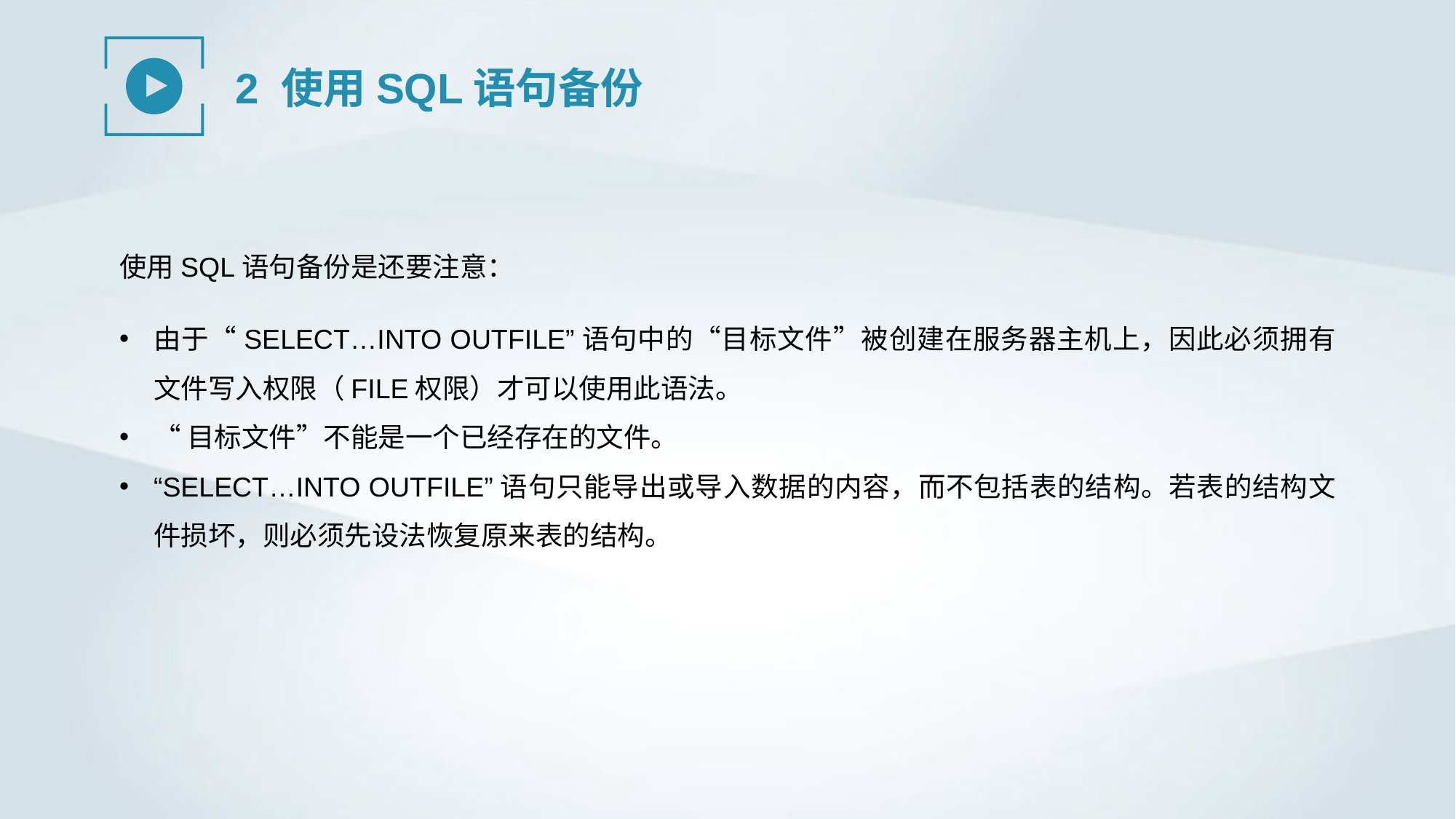

2 使用SQL语句备份
使用SQL语句备份是还要注意：
由于“SELECT…INTO OUTFILE”语句中的“目标文件”被创建在服务器主机上，因此必须拥有文件写入权限（FILE权限）才可以使用此语法。
“目标文件”不能是一个已经存在的文件。
“SELECT…INTO OUTFILE”语句只能导出或导入数据的内容，而不包括表的结构。若表的结构文件损坏，则必须先设法恢复原来表的结构。